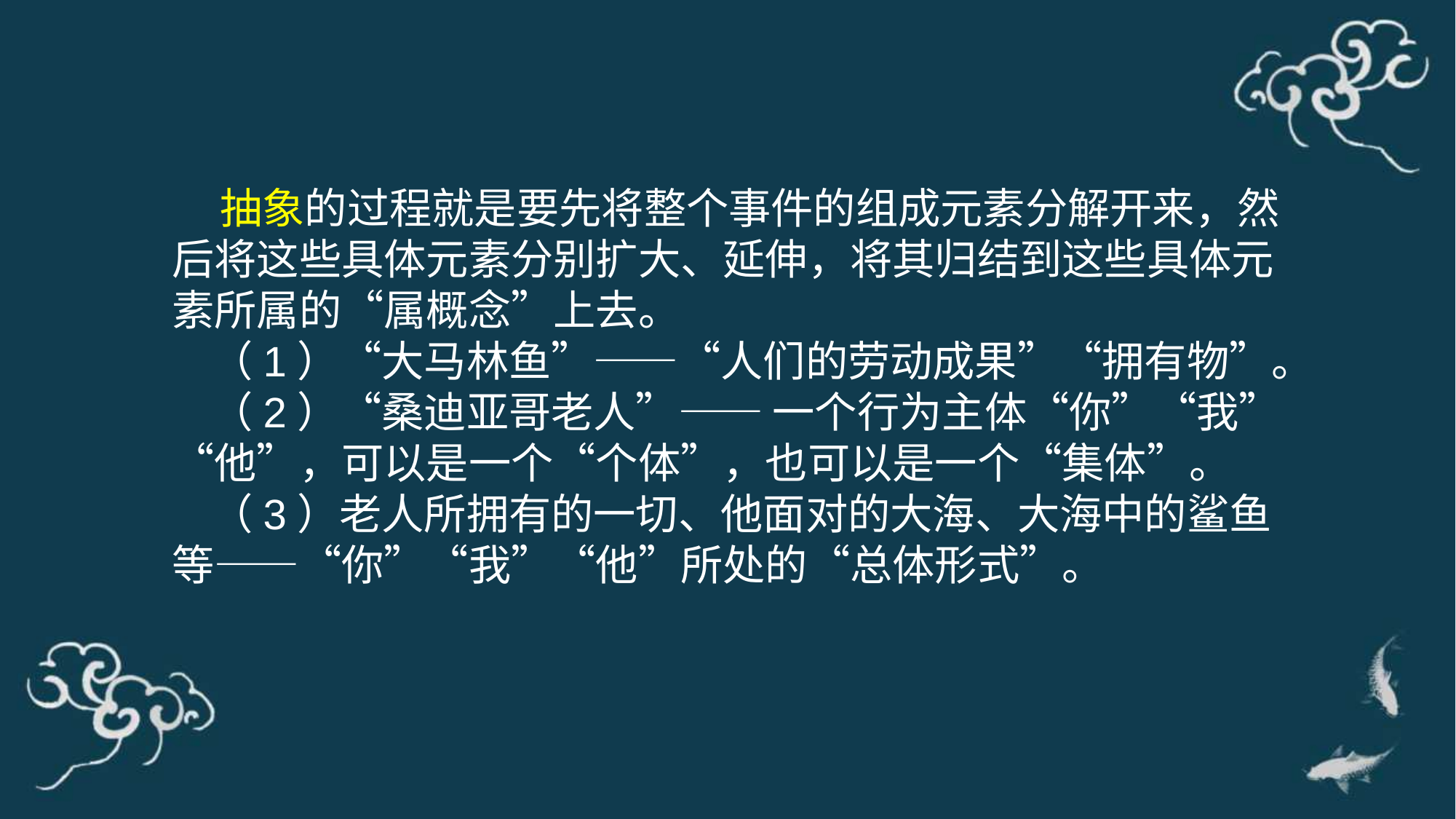

抽象的过程就是要先将整个事件的组成元素分解开来，然后将这些具体元素分别扩大、延伸，将其归结到这些具体元素所属的“属概念”上去。
   （1）“大马林鱼”——“人们的劳动成果”“拥有物”。
   （2）“桑迪亚哥老人”—— 一个行为主体“你”“我” “他”，可以是一个“个体”，也可以是一个“集体”。
   （3）老人所拥有的一切、他面对的大海、大海中的鲨鱼等——“你”“我”“他”所处的“总体形式”。